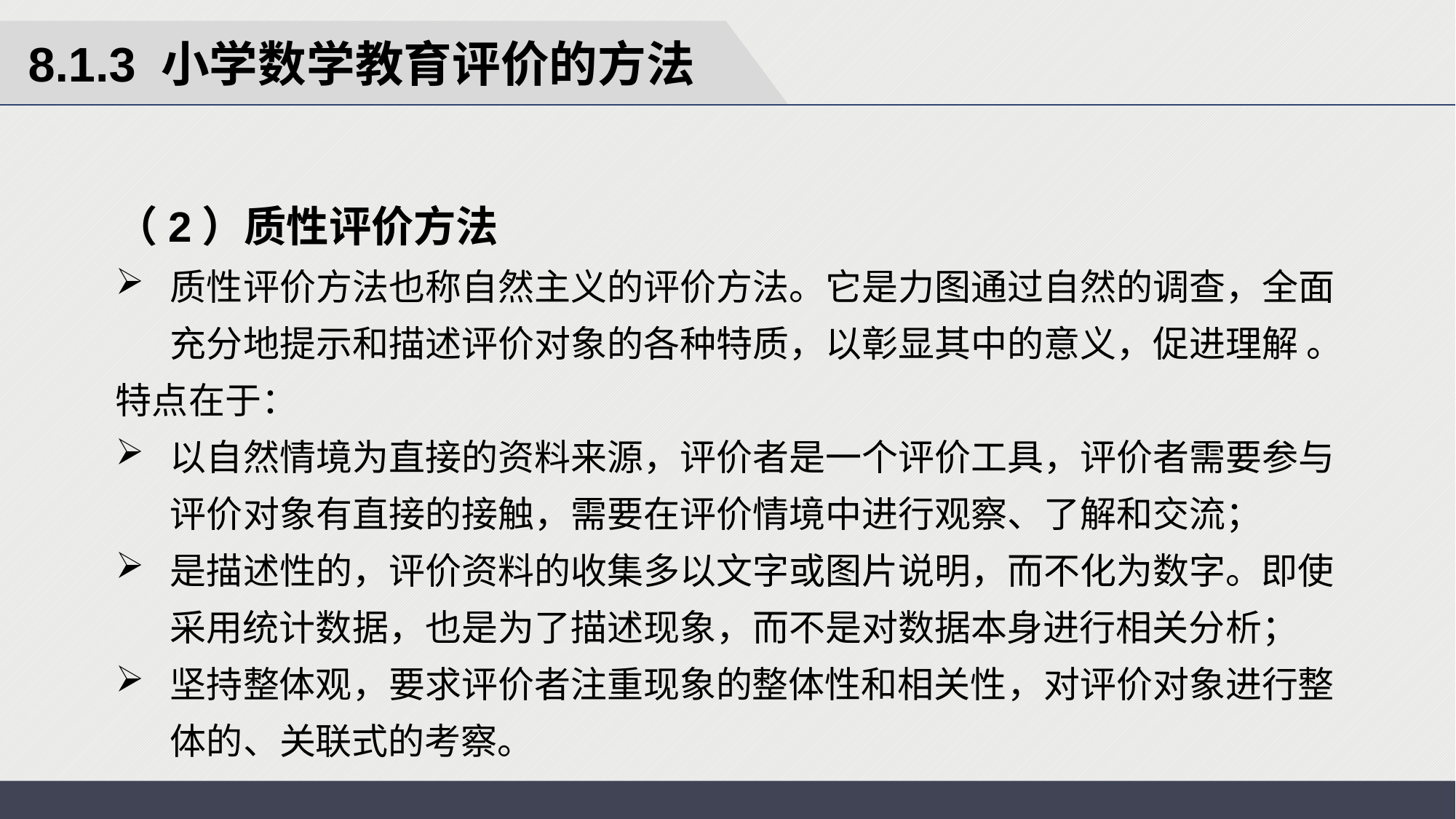

8.1.3 小学数学教育评价的方法
（2）质性评价方法
质性评价方法也称自然主义的评价方法。它是力图通过自然的调查，全面充分地提示和描述评价对象的各种特质，以彰显其中的意义，促进理解 。
特点在于：
以自然情境为直接的资料来源，评价者是一个评价工具，评价者需要参与评价对象有直接的接触，需要在评价情境中进行观察、了解和交流；
是描述性的，评价资料的收集多以文字或图片说明，而不化为数字。即使采用统计数据，也是为了描述现象，而不是对数据本身进行相关分析；
坚持整体观，要求评价者注重现象的整体性和相关性，对评价对象进行整体的、关联式的考察。